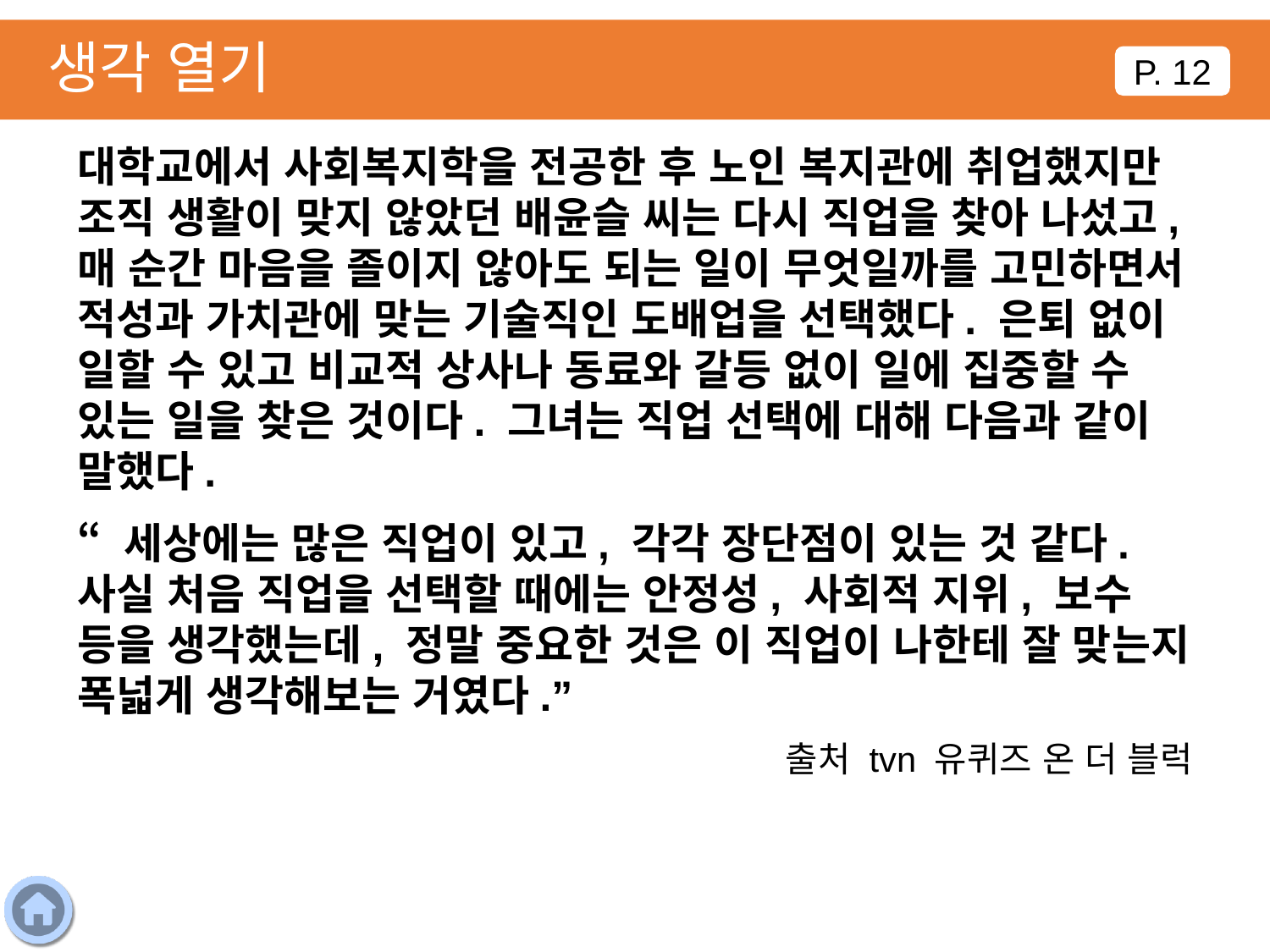

생각 열기
P. 12
대학교에서 사회복지학을 전공한 후 노인 복지관에 취업했지만 조직 생활이 맞지 않았던 배윤슬 씨는 다시 직업을 찾아 나섰고, 매 순간 마음을 졸이지 않아도 되는 일이 무엇일까를 고민하면서 적성과 가치관에 맞는 기술직인 도배업을 선택했다. 은퇴 없이 일할 수 있고 비교적 상사나 동료와 갈등 없이 일에 집중할 수 있는 일을 찾은 것이다. 그녀는 직업 선택에 대해 다음과 같이 말했다.
“ 세상에는 많은 직업이 있고, 각각 장단점이 있는 것 같다. 사실 처음 직업을 선택할 때에는 안정성, 사회적 지위, 보수 등을 생각했는데, 정말 중요한 것은 이 직업이 나한테 잘 맞는지 폭넓게 생각해보는 거였다.”
출처 tvn 유퀴즈 온 더 블럭